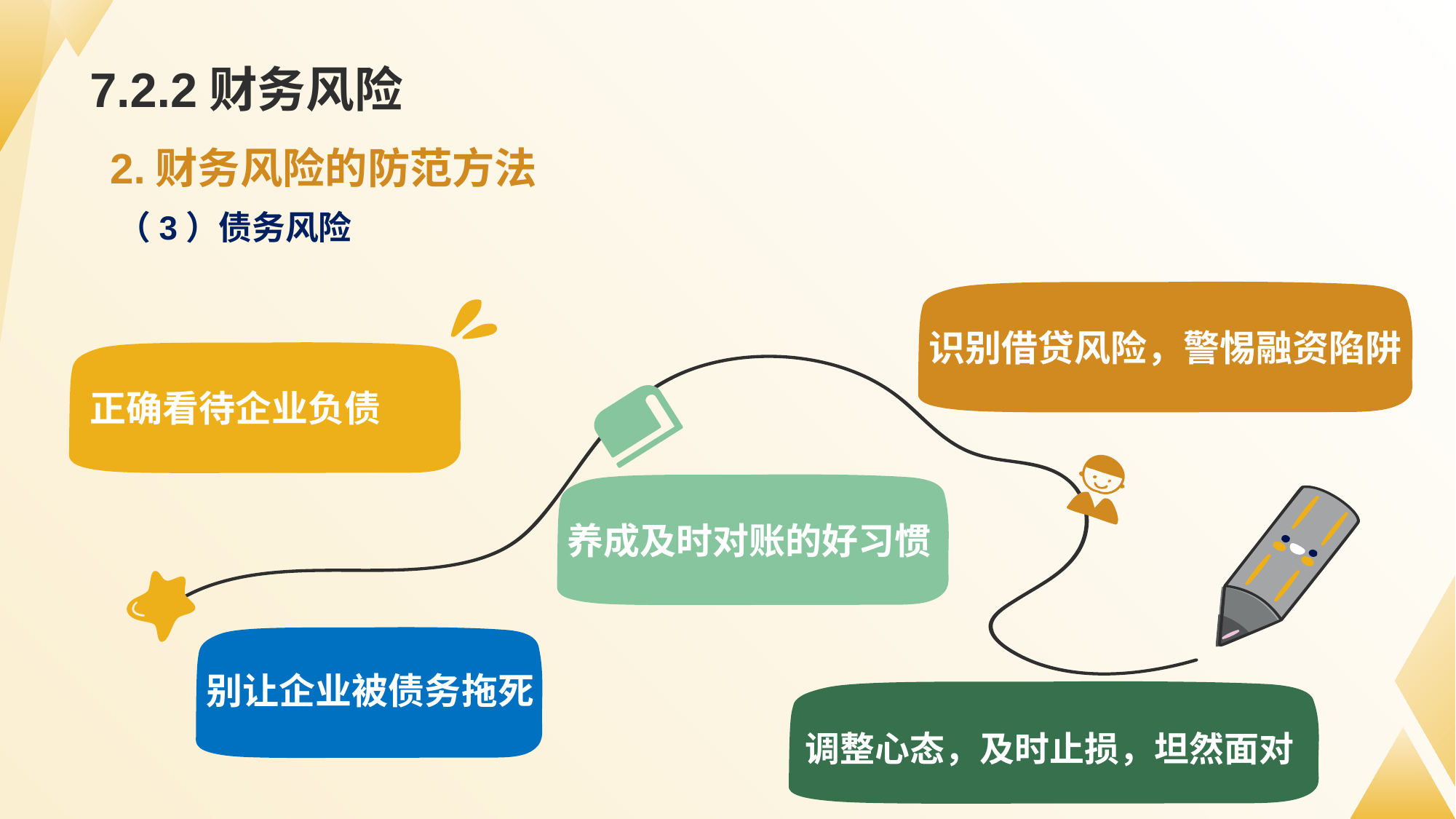

# 7.2.2财务风险
2.财务风险的防范方法
（3）债务风险

识别借贷风险，警惕融资陷阱

正确看待企业负债

养成及时对账的好习惯

别让企业被债务拖死

调整心态，及时止损，坦然面对